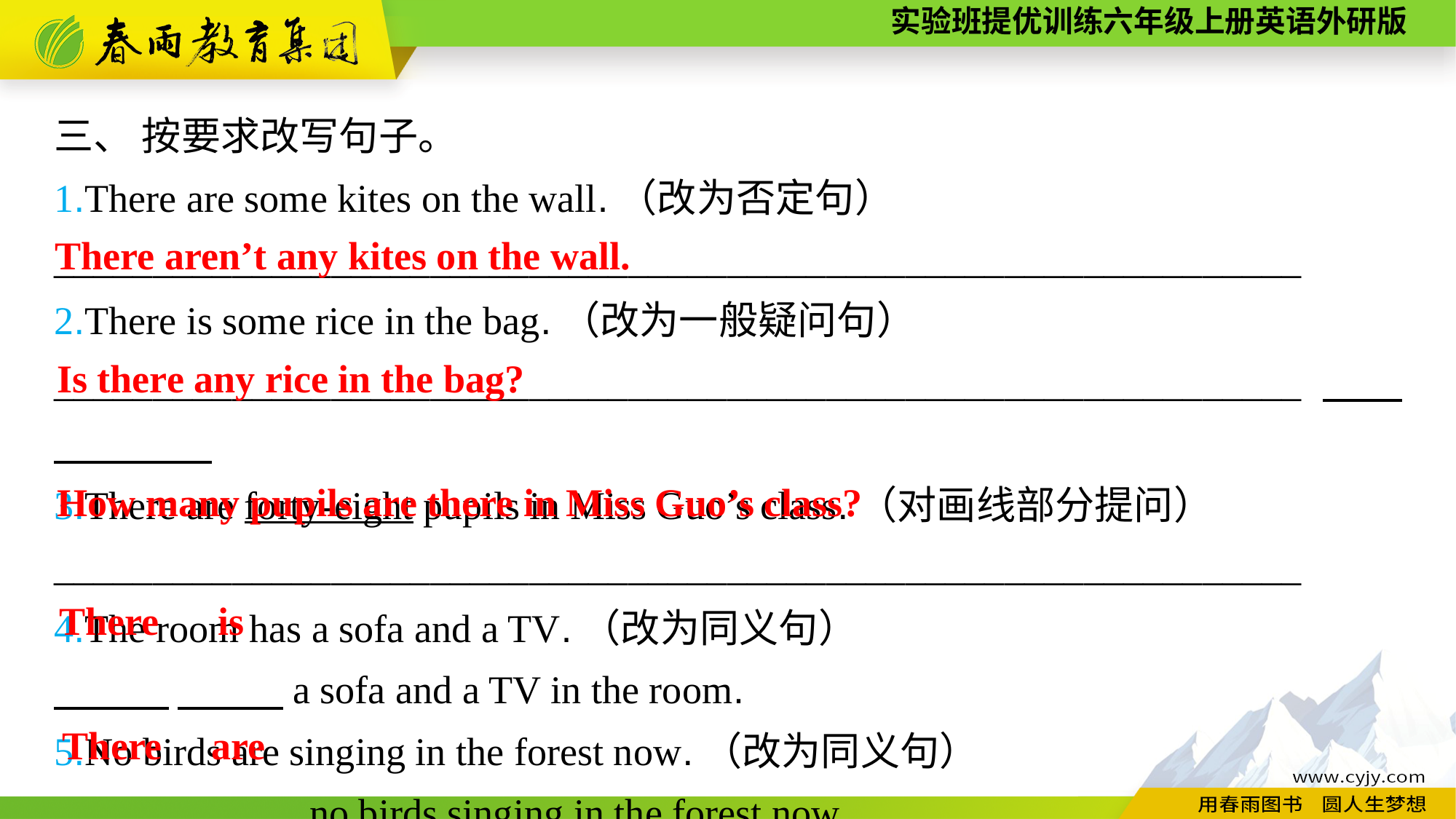

三、 按要求改写句子。
1.There are some kites on the wall.（改为否定句）
_______________________________________________________________
2.There is some rice in the bag.（改为一般疑问句）
_______________________________________________________________
3.There are forty-eight pupils in Miss Guo’s class.（对画线部分提问）
_______________________________________________________________
4.The room has a sofa and a TV.（改为同义句）
　　     　　   a sofa and a TV in the room.
5.No birds are singing in the forest now.（改为同义句）
　　　 　　　no birds singing in the forest now.
There aren’t any kites on the wall.
Is there any rice in the bag?
How many pupils are there in Miss Guo’s class?
There      is
There     are